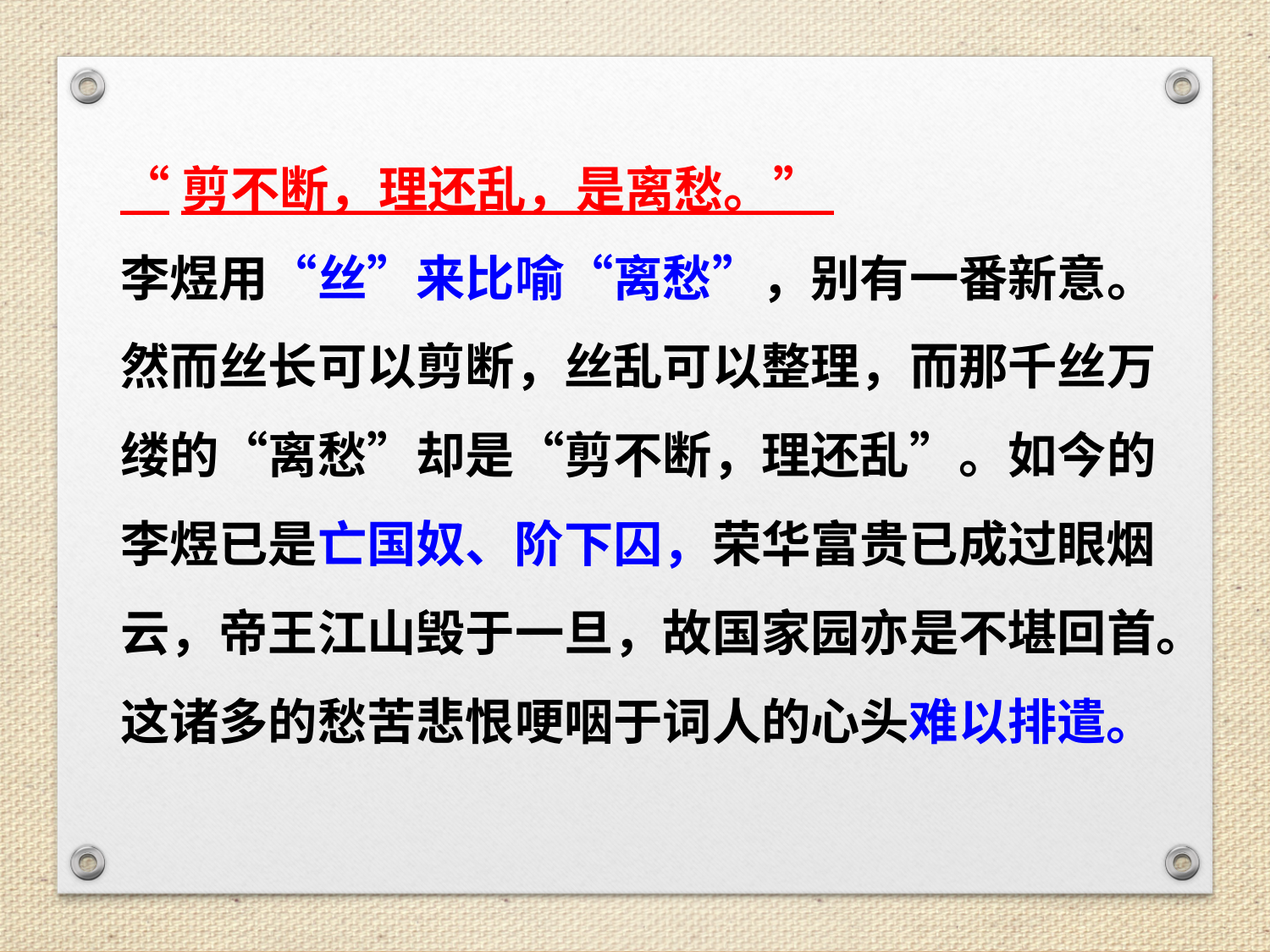

“剪不断，理还乱，是离愁。”
李煜用“丝”来比喻“离愁”，别有一番新意。然而丝长可以剪断，丝乱可以整理，而那千丝万缕的“离愁”却是“剪不断，理还乱”。如今的李煜已是亡国奴、阶下囚，荣华富贵已成过眼烟云，帝王江山毁于一旦，故国家园亦是不堪回首。这诸多的愁苦悲恨哽咽于词人的心头难以排遣。